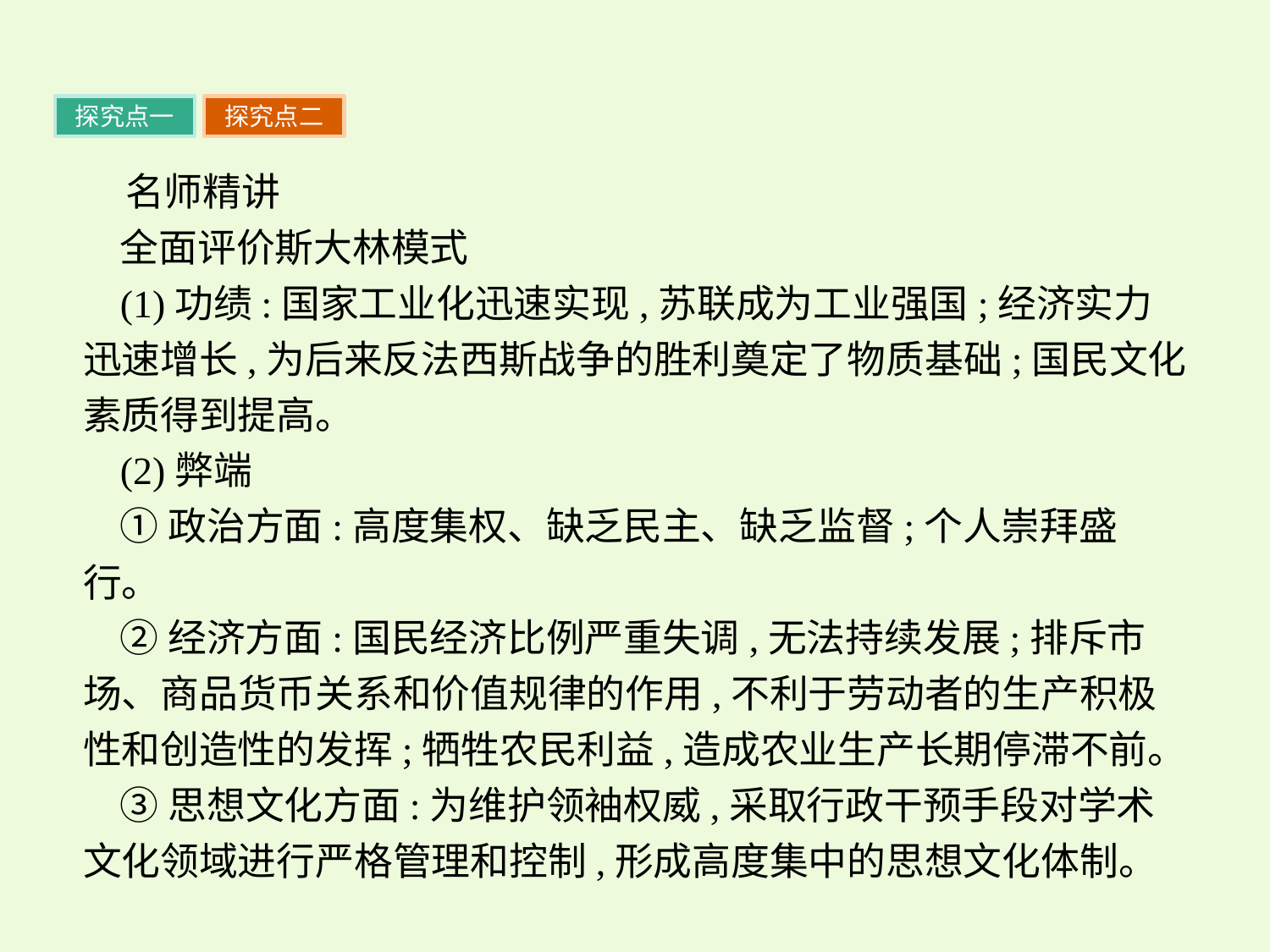

探究点一
探究点二
名师精讲
全面评价斯大林模式
(1)功绩:国家工业化迅速实现,苏联成为工业强国;经济实力迅速增长,为后来反法西斯战争的胜利奠定了物质基础;国民文化素质得到提高。
(2)弊端
①政治方面:高度集权、缺乏民主、缺乏监督;个人崇拜盛行。
②经济方面:国民经济比例严重失调,无法持续发展;排斥市场、商品货币关系和价值规律的作用,不利于劳动者的生产积极性和创造性的发挥;牺牲农民利益,造成农业生产长期停滞不前。
③思想文化方面:为维护领袖权威,采取行政干预手段对学术文化领域进行严格管理和控制,形成高度集中的思想文化体制。